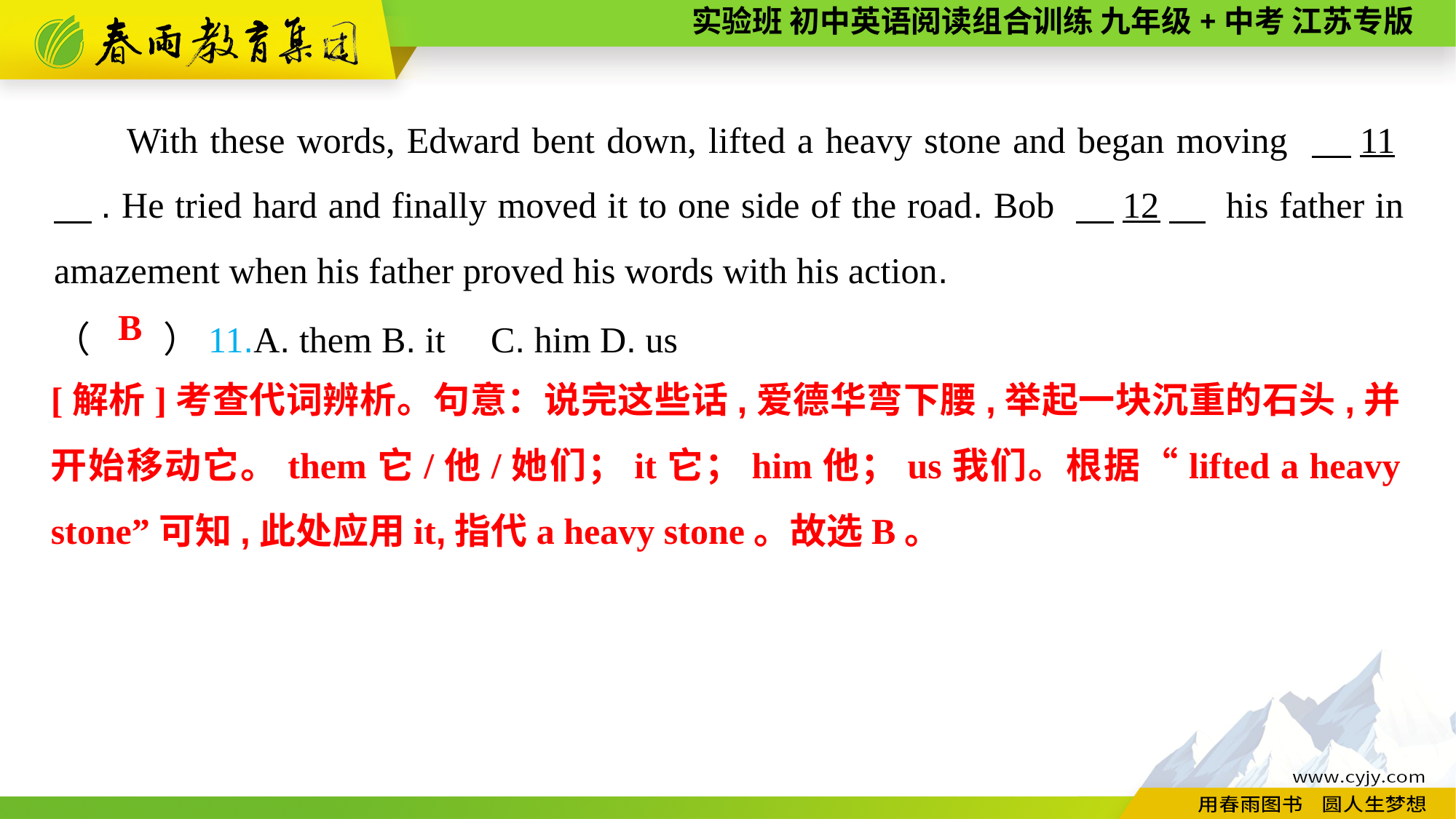

With these words, Edward bent down, lifted a heavy stone and began moving 　11　. He tried hard and finally moved it to one side of the road. Bob 　12　 his father in amazement when his father proved his words with his action.
（　　）11.A. them	B. it	C. him	D. us
 B
[解析]考查代词辨析。句意：说完这些话,爱德华弯下腰,举起一块沉重的石头,并开始移动它。them它/他/她们；it它；him他；us我们。根据“lifted a heavy stone”可知,此处应用it,指代a heavy stone。故选B。